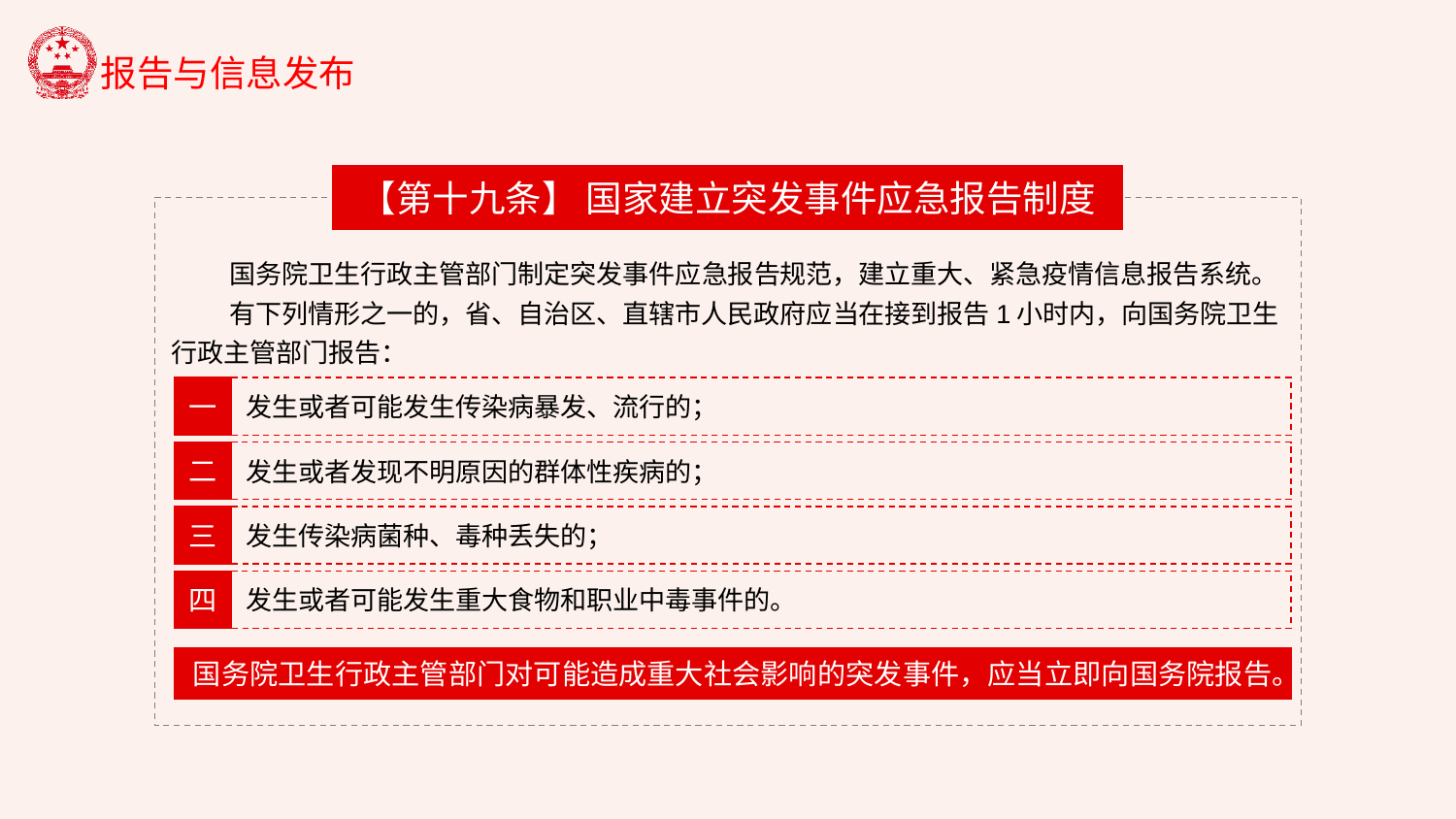

【第十九条】 国家建立突发事件应急报告制度

         国务院卫生行政主管部门制定突发事件应急报告规范，建立重大、紧急疫情信息报告系统。
         有下列情形之一的，省、自治区、直辖市人民政府应当在接到报告1小时内，向国务院卫生行政主管部门报告：
一
发生或者可能发生传染病暴发、流行的；
二
发生或者发现不明原因的群体性疾病的；
三
发生传染病菌种、毒种丢失的；
四
发生或者可能发生重大食物和职业中毒事件的。
国务院卫生行政主管部门对可能造成重大社会影响的突发事件，应当立即向国务院报告。